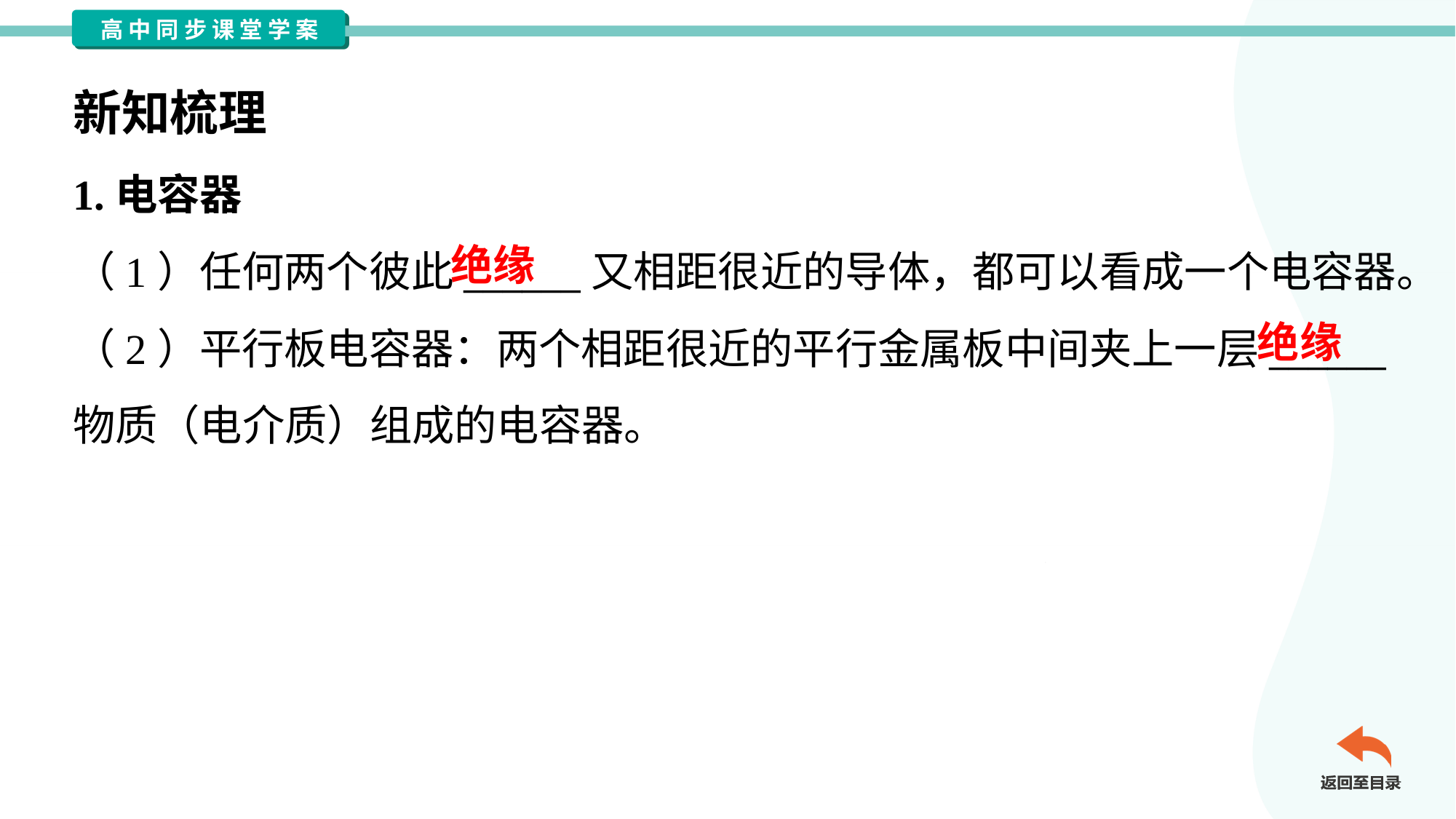

新知梳理
1.电容器
（1）任何两个彼此______又相距很近的导体，都可以看成一个电容器。
（2）平行板电容器：两个相距很近的平行金属板中间夹上一层______
物质（电介质）组成的电容器。
绝缘
绝缘